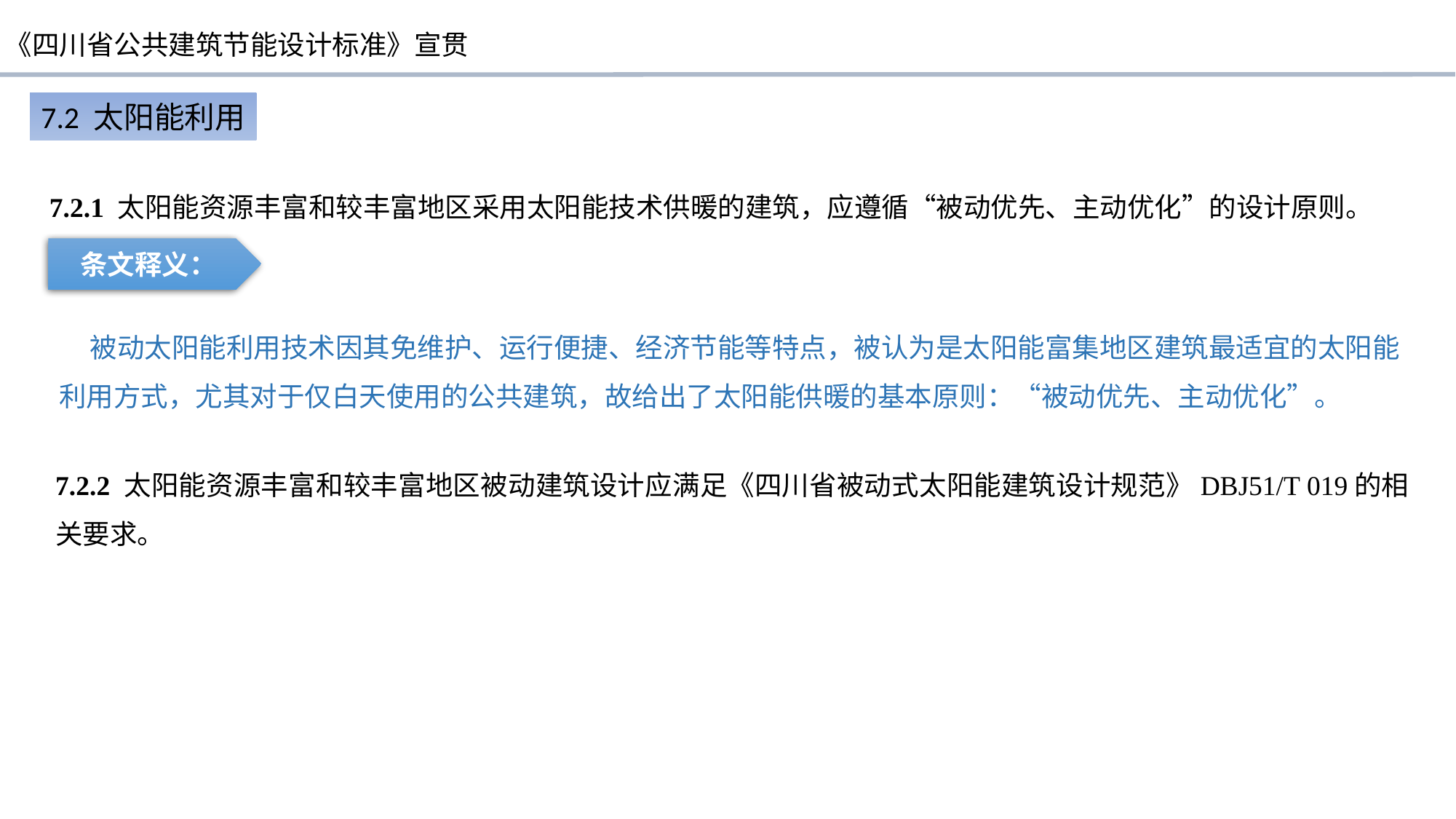

7.2 太阳能利用
7.2.1 太阳能资源丰富和较丰富地区采用太阳能技术供暖的建筑，应遵循“被动优先、主动优化”的设计原则。
条文释义：
    被动太阳能利用技术因其免维护、运行便捷、经济节能等特点，被认为是太阳能富集地区建筑最适宜的太阳能利用方式，尤其对于仅白天使用的公共建筑，故给出了太阳能供暖的基本原则：“被动优先、主动优化”。
7.2.2 太阳能资源丰富和较丰富地区被动建筑设计应满足《四川省被动式太阳能建筑设计规范》DBJ51/T 019的相关要求。